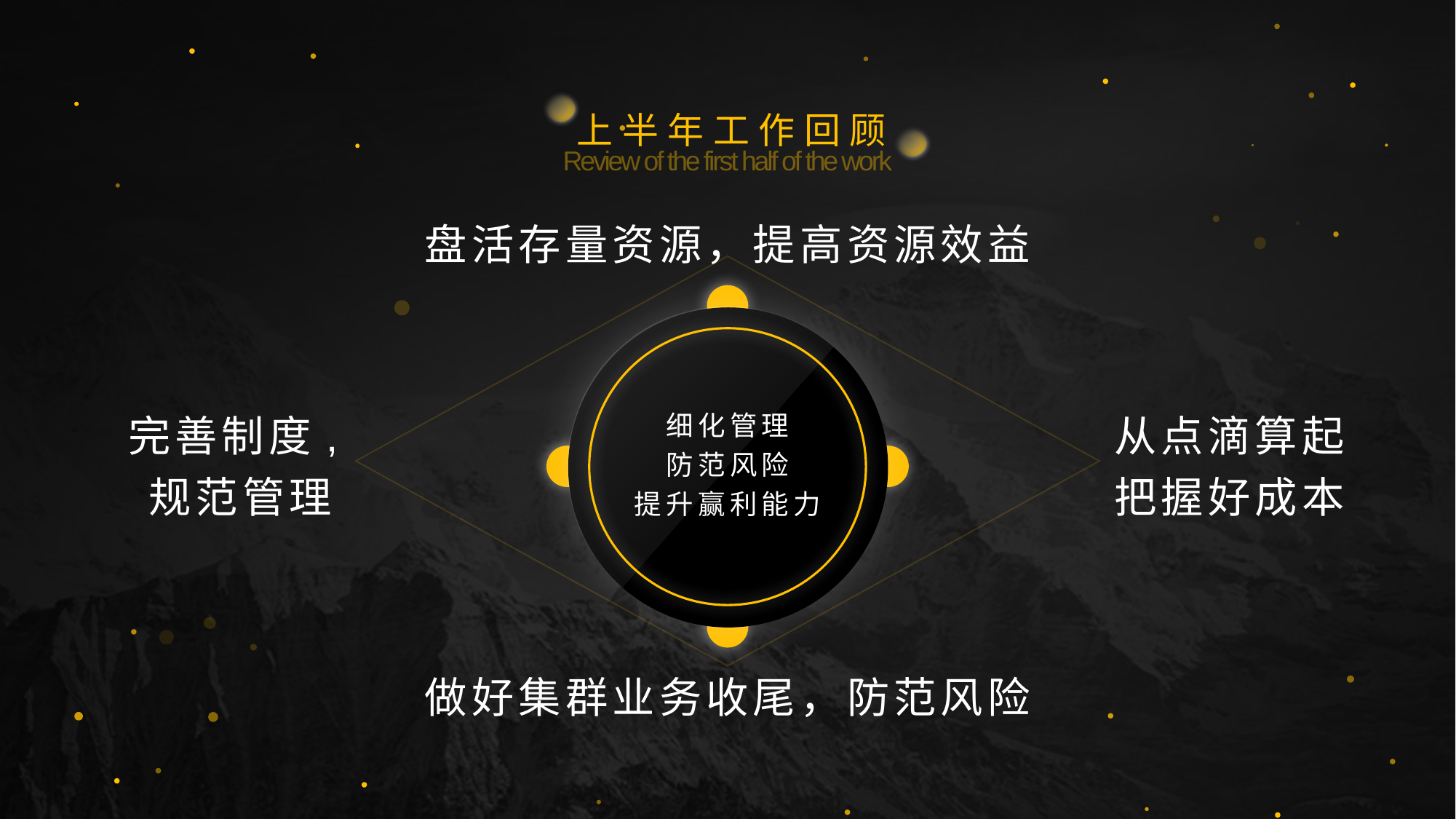

上半年工作回顾

Review of the first half of the work

盘活存量资源，提高资源效益

完善制度,规范管理
从点滴算起
把握好成本
细化管理
防范风险
提升赢利能力

做好集群业务收尾，防范风险